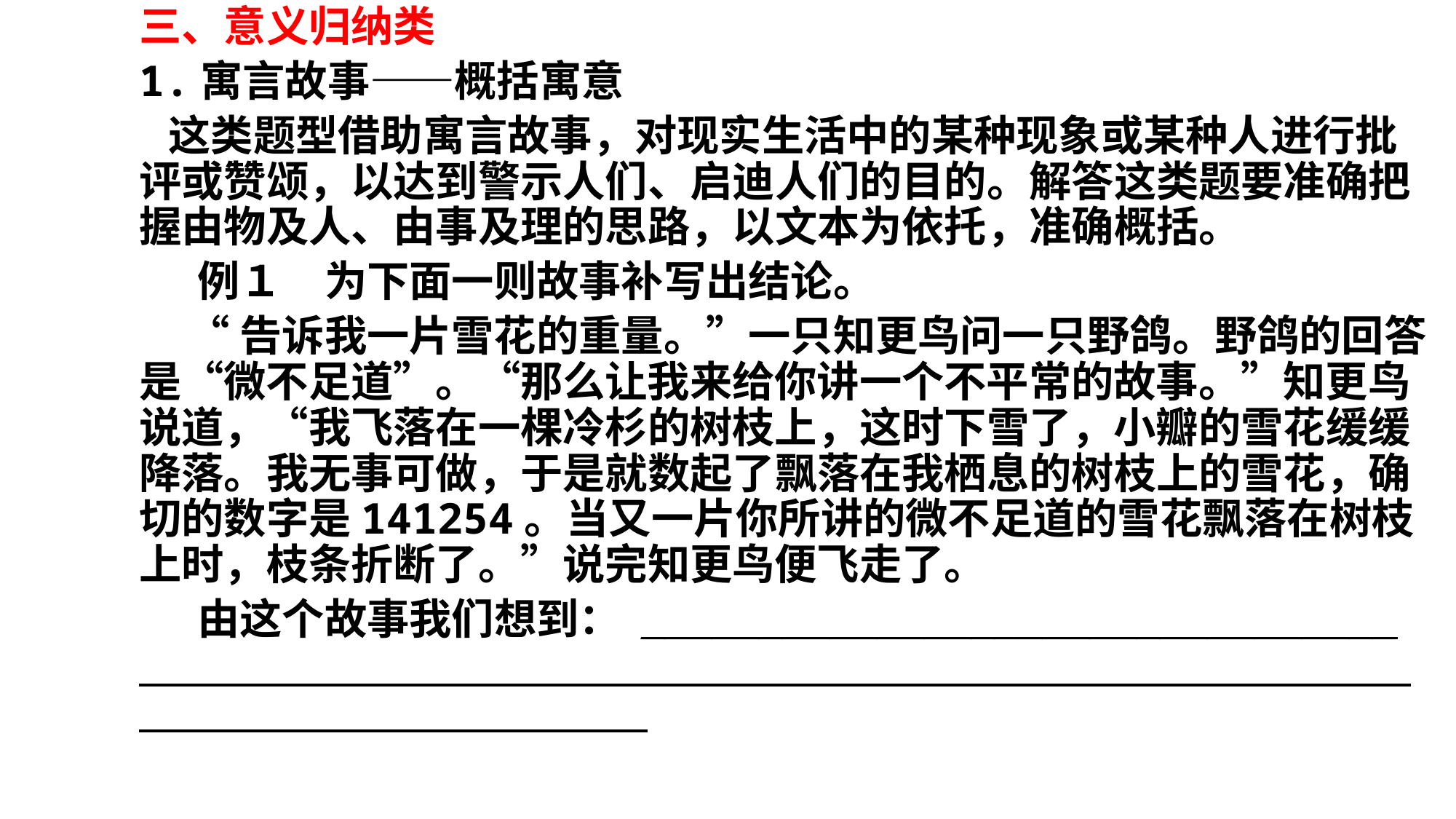

三、意义归纳类
1.寓言故事——概括寓意
  这类题型借助寓言故事，对现实生活中的某种现象或某种人进行批评或赞颂，以达到警示人们、启迪人们的目的。解答这类题要准确把握由物及人、由事及理的思路，以文本为依托，准确概括。
     例１　为下面一则故事补写出结论。
     “告诉我一片雪花的重量。”一只知更鸟问一只野鸽。野鸽的回答是“微不足道”。“那么让我来给你讲一个不平常的故事。”知更鸟说道，“我飞落在一棵冷杉的树枝上，这时下雪了，小瓣的雪花缓缓降落。我无事可做，于是就数起了飘落在我栖息的树枝上的雪花，确切的数字是141254。当又一片你所讲的微不足道的雪花飘落在树枝上时，枝条折断了。”说完知更鸟便飞走了。
     由这个故事我们想到： ________________________________